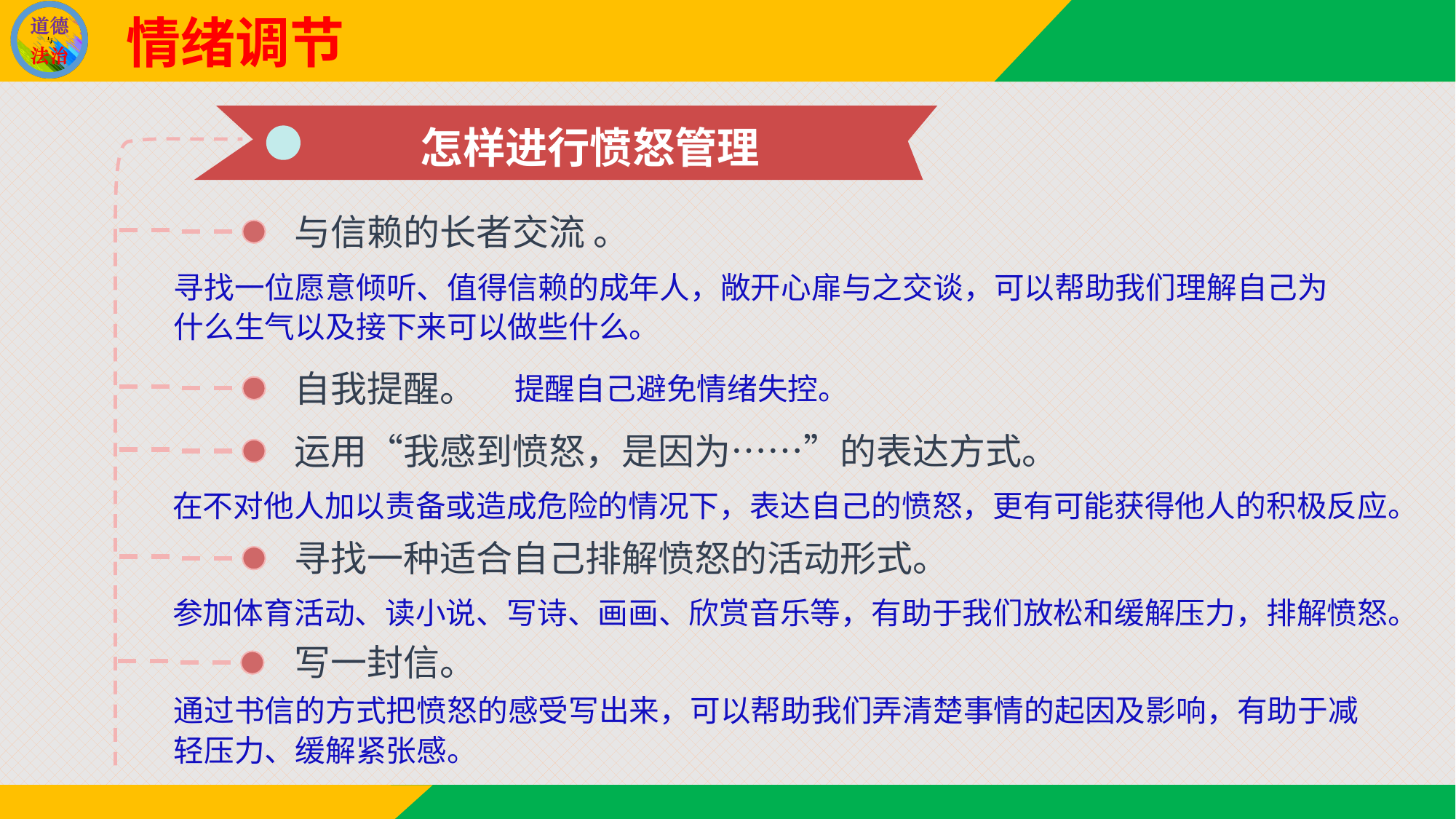

情绪调节
    怎样进行愤怒管理

与信赖的长者交流 。

寻找一位愿意倾听、值得信赖的成年人，敞开心扉与之交谈，可以帮助我们理解自己为什么生气以及接下来可以做些什么。
自我提醒。
提醒自己避免情绪失控。

运用“我感到愤怒，是因为……”的表达方式。

在不对他人加以责备或造成危险的情况下，表达自己的愤怒，更有可能获得他人的积极反应。
寻找一种适合自己排解愤怒的活动形式。

参加体育活动、读小说、写诗、画画、欣赏音乐等，有助于我们放松和缓解压力，排解愤怒。
写一封信。

通过书信的方式把愤怒的感受写出来，可以帮助我们弄清楚事情的起因及影响，有助于减轻压力、缓解紧张感。